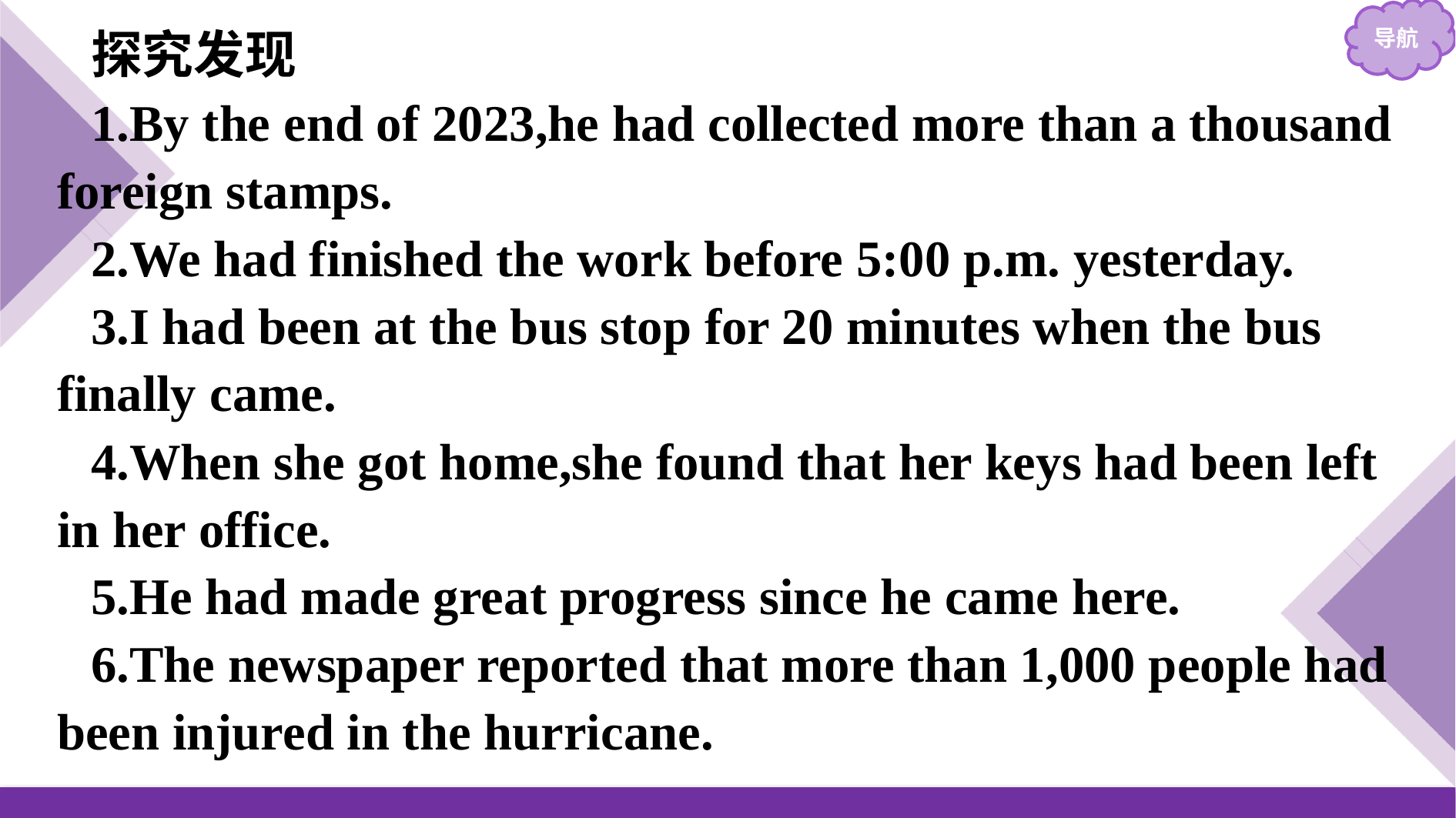

探究发现
1.By the end of 2023,he had collected more than a thousand foreign stamps.
2.We had finished the work before 5:00 p.m. yesterday.
3.I had been at the bus stop for 20 minutes when the bus finally came.
4.When she got home,she found that her keys had been left in her office.
5.He had made great progress since he came here.
6.The newspaper reported that more than 1,000 people had been injured in the hurricane.